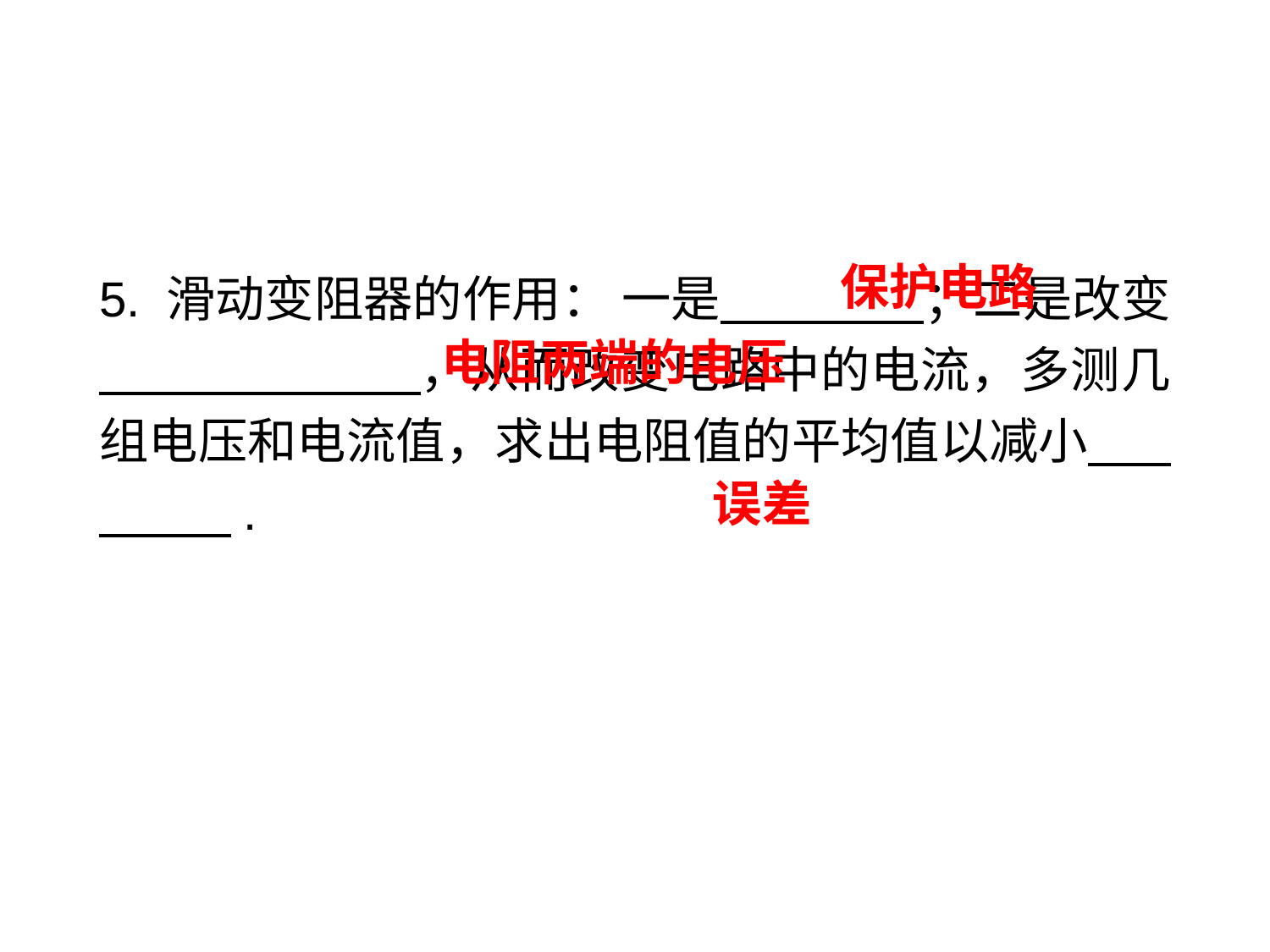

5. 滑动变阻器的作用： 一是　              ；二是改变　                       ，从而改变电路中的电流，多测几组电压和电流值，求出电阻值的平均值以减小　                .
保护电路
电阻两端的电压
误差